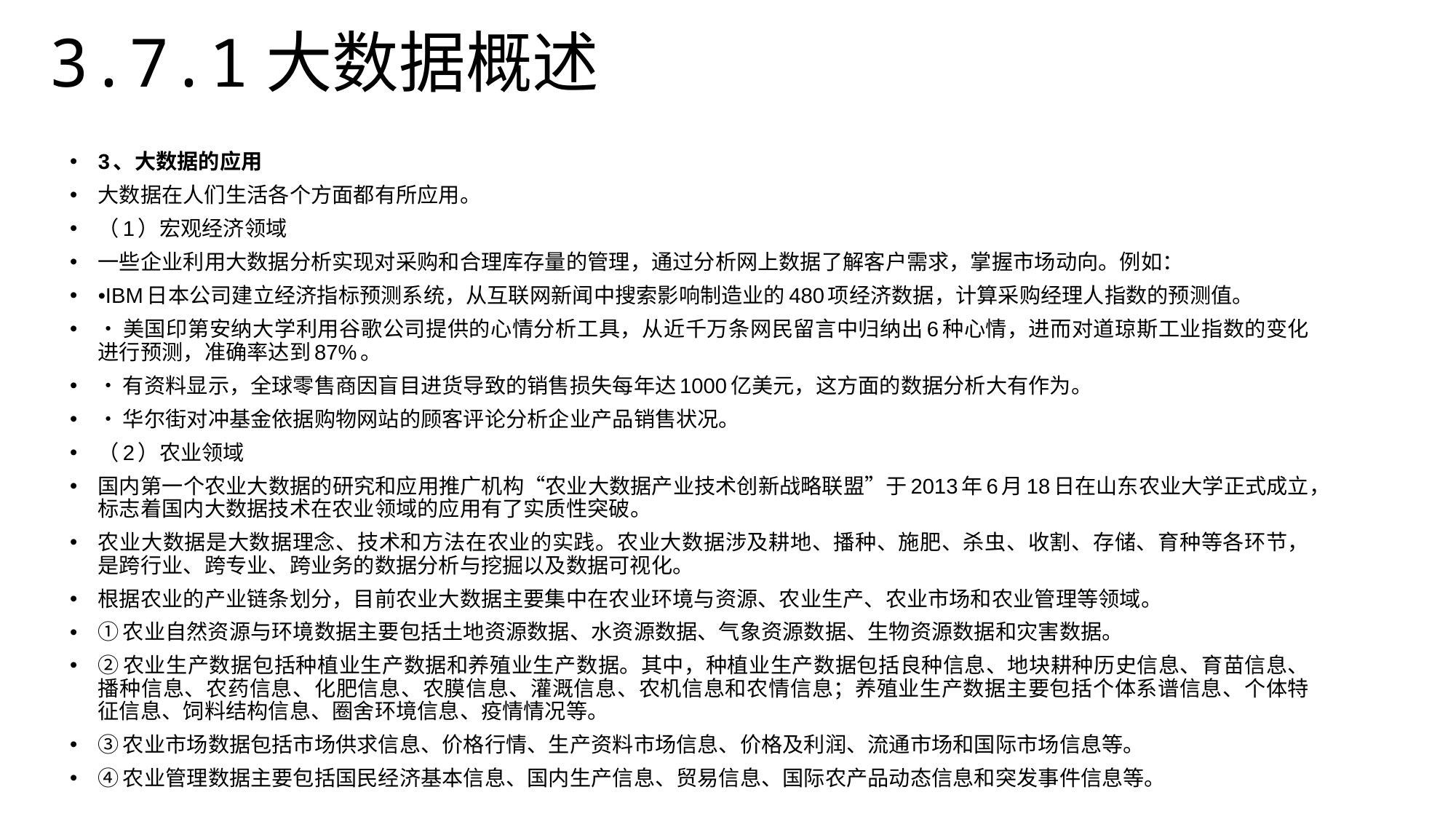

3.7.1大数据概述

3、大数据的应用
大数据在人们生活各个方面都有所应用。
（1）宏观经济领域
一些企业利用大数据分析实现对采购和合理库存量的管理，通过分析网上数据了解客户需求，掌握市场动向。例如：
•IBM日本公司建立经济指标预测系统，从互联网新闻中搜索影响制造业的480项经济数据，计算采购经理人指数的预测值。
•美国印第安纳大学利用谷歌公司提供的心情分析工具，从近千万条网民留言中归纳出6种心情，进而对道琼斯工业指数的变化进行预测，准确率达到87%。
•有资料显示，全球零售商因盲目进货导致的销售损失每年达1000亿美元，这方面的数据分析大有作为。
•华尔街对冲基金依据购物网站的顾客评论分析企业产品销售状况。
（2）农业领域
国内第一个农业大数据的研究和应用推广机构“农业大数据产业技术创新战略联盟”于2013年6月18日在山东农业大学正式成立，标志着国内大数据技术在农业领域的应用有了实质性突破。
农业大数据是大数据理念、技术和方法在农业的实践。农业大数据涉及耕地、播种、施肥、杀虫、收割、存储、育种等各环节，是跨行业、跨专业、跨业务的数据分析与挖掘以及数据可视化。
根据农业的产业链条划分，目前农业大数据主要集中在农业环境与资源、农业生产、农业市场和农业管理等领域。
①农业自然资源与环境数据主要包括土地资源数据、水资源数据、气象资源数据、生物资源数据和灾害数据。
②农业生产数据包括种植业生产数据和养殖业生产数据。其中，种植业生产数据包括良种信息、地块耕种历史信息、育苗信息、播种信息、农药信息、化肥信息、农膜信息、灌溉信息、农机信息和农情信息；养殖业生产数据主要包括个体系谱信息、个体特征信息、饲料结构信息、圈舍环境信息、疫情情况等。
③农业市场数据包括市场供求信息、价格行情、生产资料市场信息、价格及利润、流通市场和国际市场信息等。
④农业管理数据主要包括国民经济基本信息、国内生产信息、贸易信息、国际农产品动态信息和突发事件信息等。